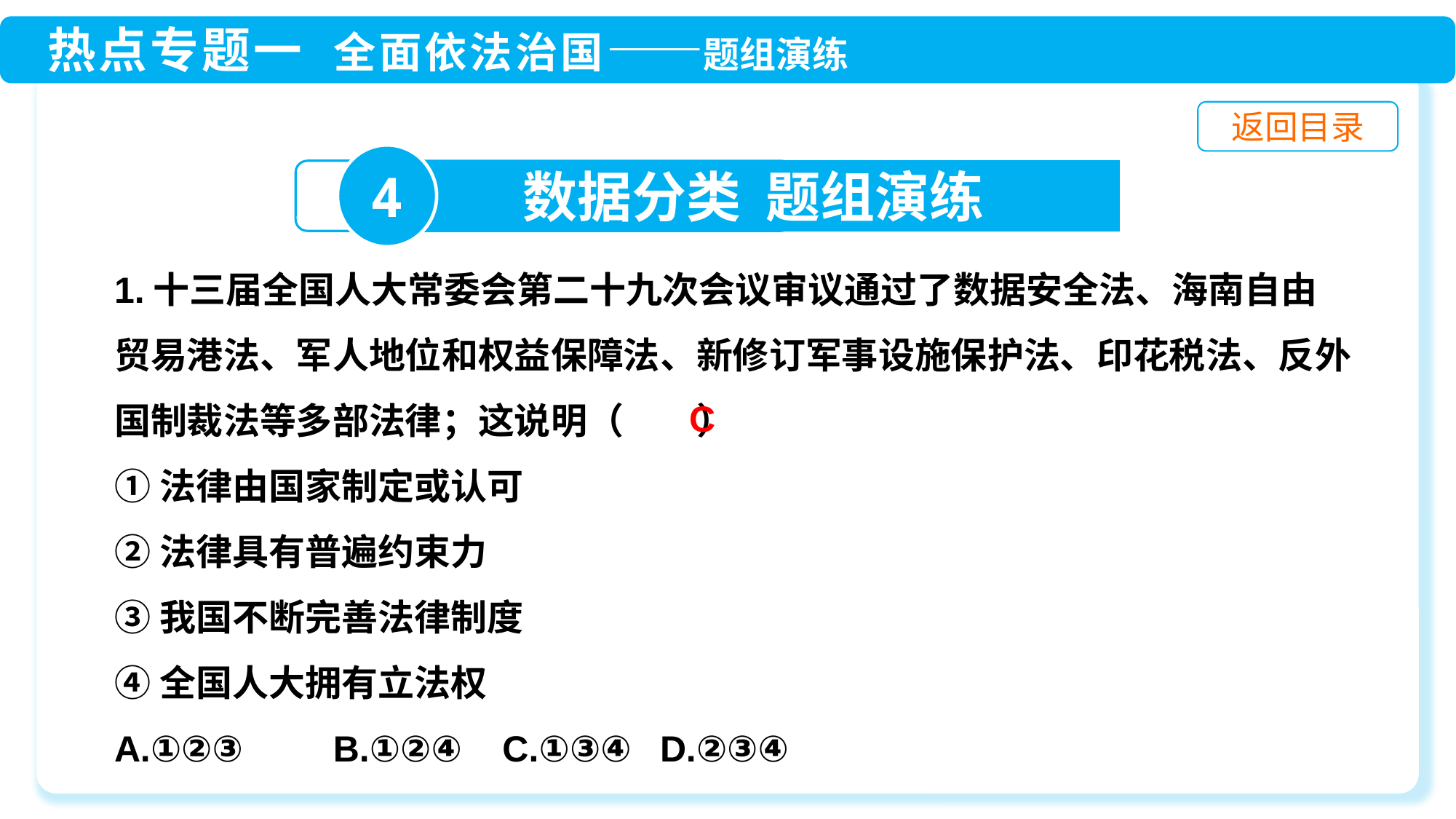

4

数据分类  题组演练
1.十三届全国人大常委会第二十九次会议审议通过了数据安全法、海南自由贸易港法、军人地位和权益保障法、新修订军事设施保护法、印花税法、反外国制裁法等多部法律；这说明（　　）
①法律由国家制定或认可
②法律具有普遍约束力
③我国不断完善法律制度
④全国人大拥有立法权
A.①②③　　B.①②④    C.①③④	D.②③④
C